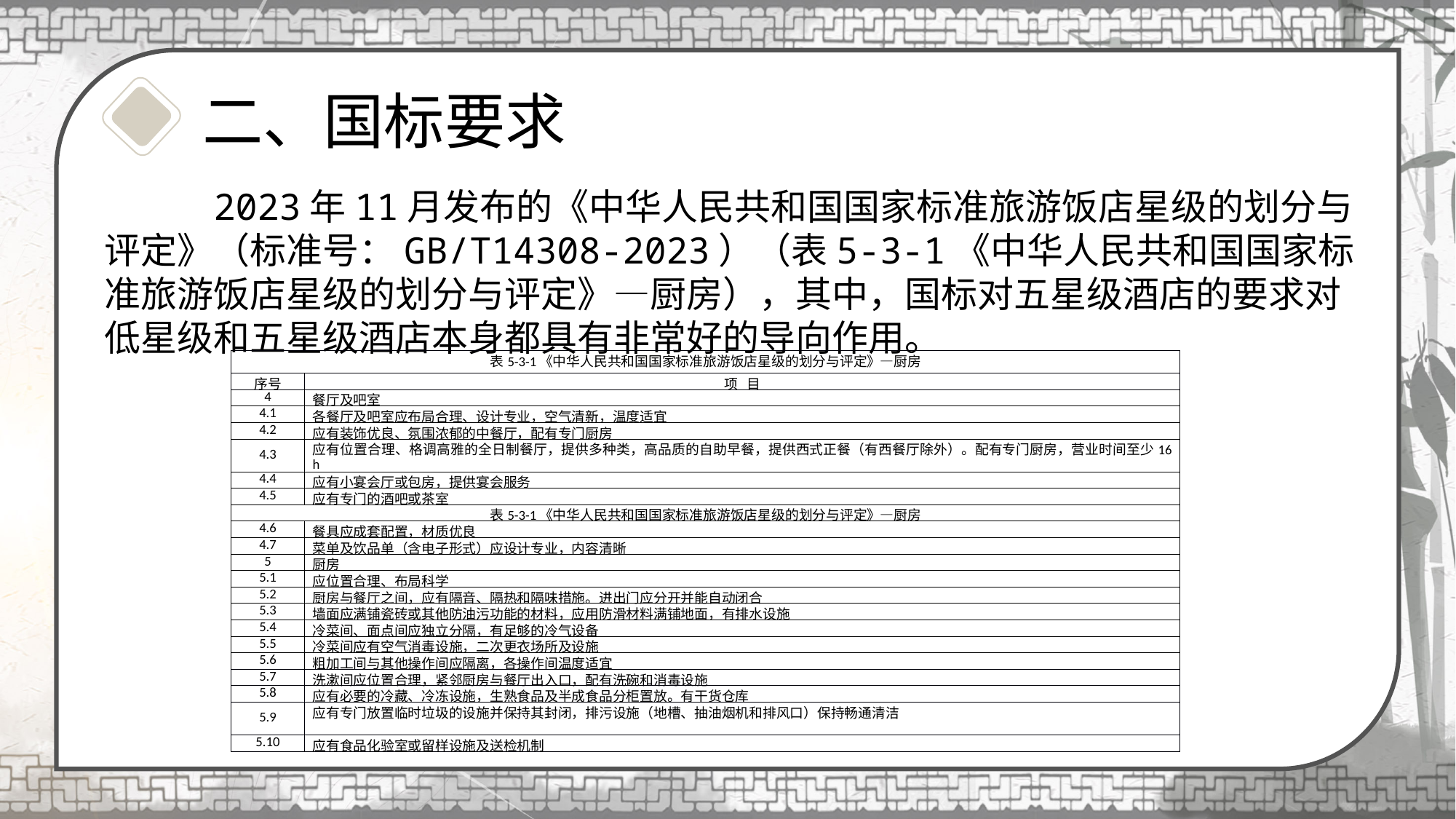

二、国标要求
     2023年11月发布的《中华人民共和国国家标准旅游饭店星级的划分与评定》（标准号：GB/T14308-2023）（表5-3-1《中华人民共和国国家标准旅游饭店星级的划分与评定》—厨房），其中，国标对五星级酒店的要求对低星级和五星级酒店本身都具有非常好的导向作用。
1.11.1什么是仪容什么是仪容
| 表5-3-1《中华人民共和国国家标准旅游饭店星级的划分与评定》—厨房 |  |
| --- | --- |
| 序号 | 项 目 |
| 4 | 餐厅及吧室 |
| 4.1 | 各餐厅及吧室应布局合理、设计专业，空气清新，温度适宜 |
| 4.2 | 应有装饰优良、氛围浓郁的中餐厅，配有专门厨房 |
| 4.3 | 应有位置合理、格调高雅的全日制餐厅，提供多种类，高品质的自助早餐，提供西式正餐（有西餐厅除外）。配有专门厨房，营业时间至少16 h |
| 4.4 | 应有小宴会厅或包房，提供宴会服务 |
| 4.5 | 应有专门的酒吧或茶室 |
| 表5-3-1《中华人民共和国国家标准旅游饭店星级的划分与评定》—厨房 |  |
| 4.6 | 餐具应成套配置，材质优良 |
| 4.7 | 菜单及饮品单（含电子形式）应设计专业，内容清晰 |
| 5 | 厨房 |
| 5.1 | 应位置合理、布局科学 |
| 5.2 | 厨房与餐厅之间，应有隔音、隔热和隔味措施。进出门应分开并能自动闭合 |
| 5.3 | 墙面应满铺瓷砖或其他防油污功能的材料，应用防滑材料满铺地面，有排水设施 |
| 5.4 | 冷菜间、面点间应独立分隔，有足够的冷气设备 |
| 5.5 | 冷菜间应有空气消毒设施，二次更衣场所及设施 |
| 5.6 | 粗加工间与其他操作间应隔离，各操作间温度适宜 |
| 5.7 | 洗漱间应位置合理，紧邻厨房与餐厅出入口，配有洗碗和消毒设施 |
| 5.8 | 应有必要的冷藏、冷冻设施，生熟食品及半成食品分柜置放。有干货仓库 |
| 5.9 | 应有专门放置临时垃圾的设施并保持其封闭，排污设施（地槽、抽油烟机和排风口）保持畅通清洁 |
| 5.10 | 应有食品化验室或留样设施及送检机制 |
|  |  |